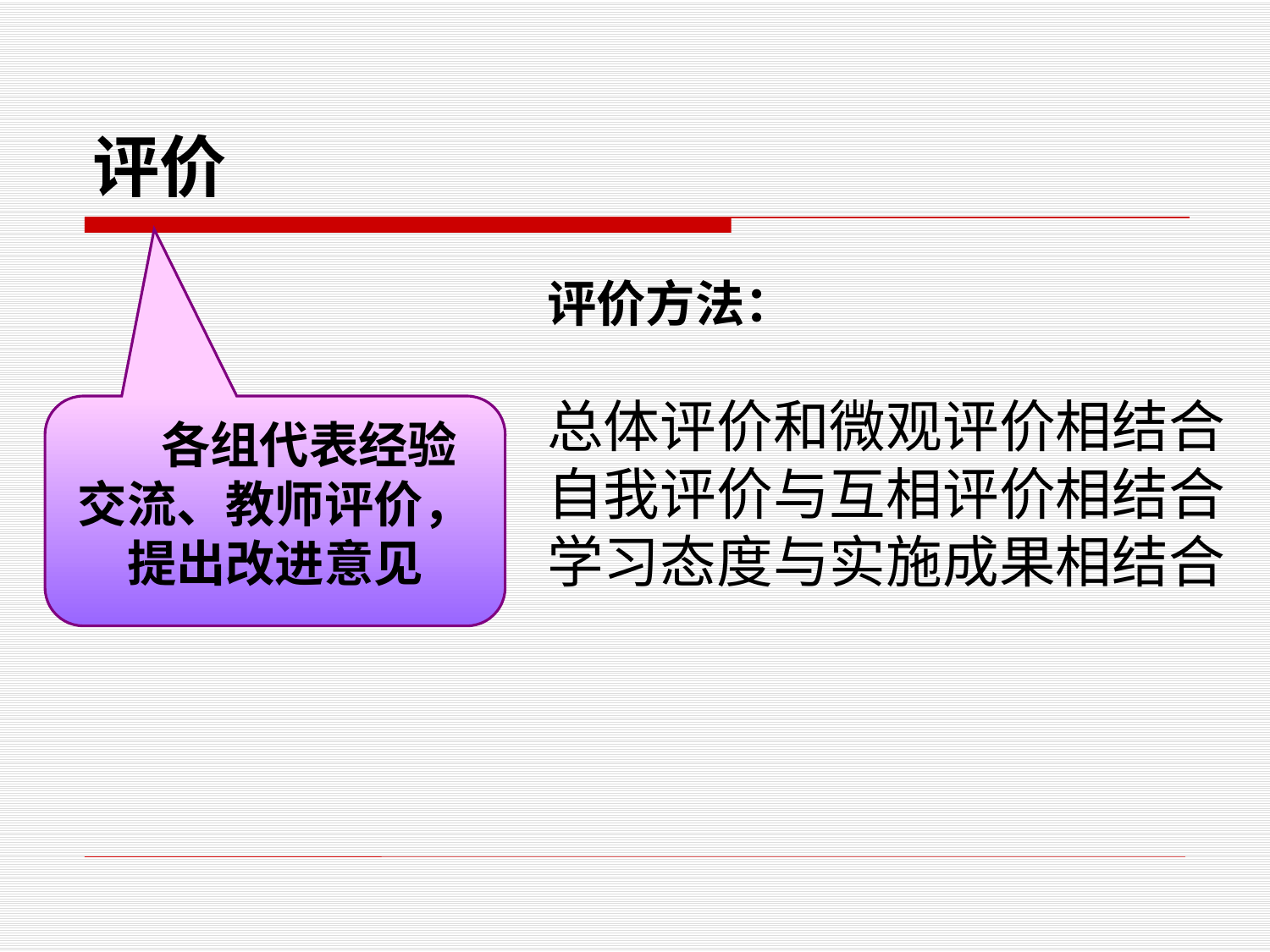

# 评价
评价方法：

总体评价和微观评价相结合
自我评价与互相评价相结合
学习态度与实施成果相结合

     各组代表经验交流、教师评价，提出改进意见